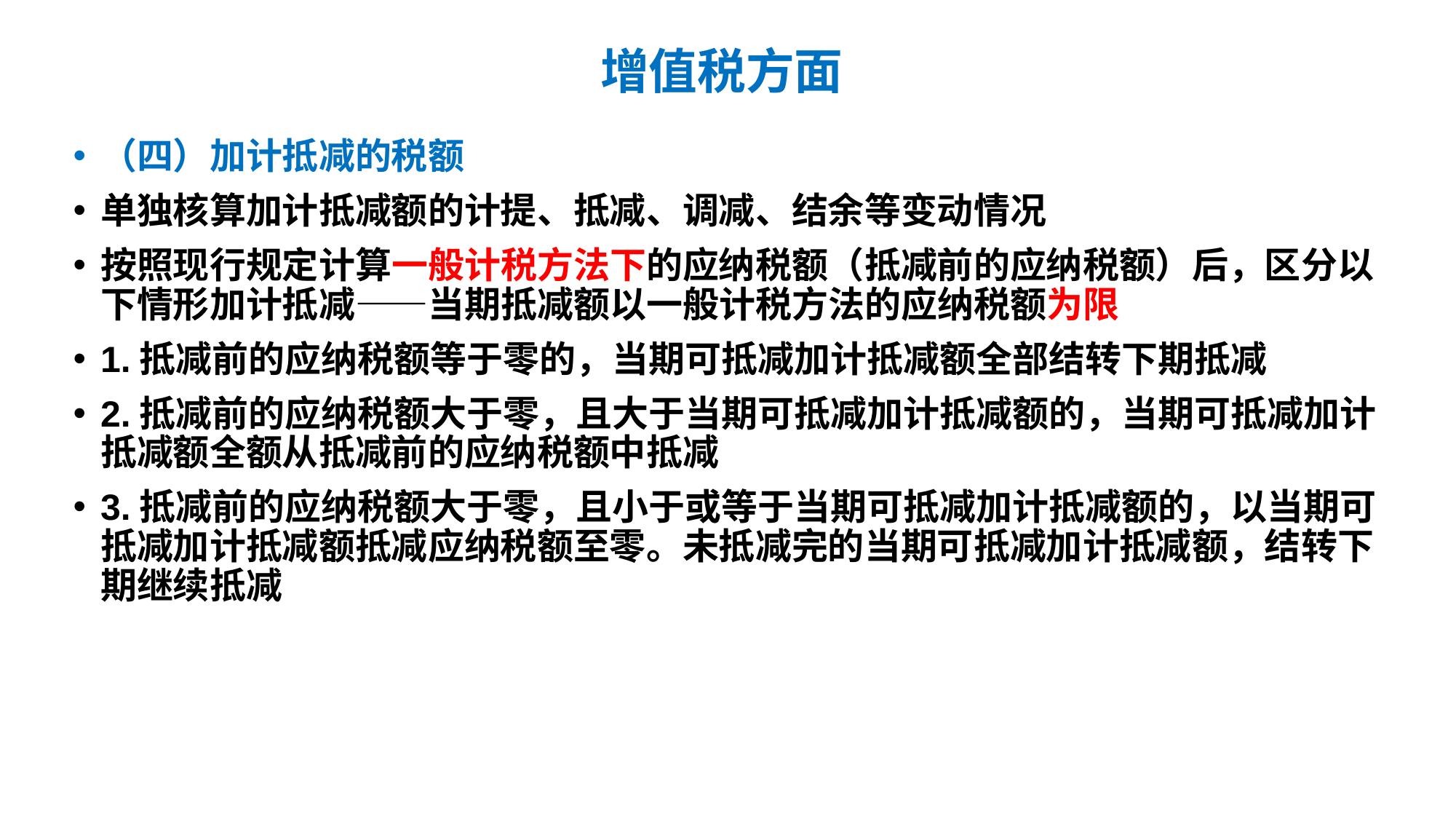

# 增值税方面
（四）加计抵减的税额
单独核算加计抵减额的计提、抵减、调减、结余等变动情况
按照现行规定计算一般计税方法下的应纳税额（抵减前的应纳税额）后，区分以下情形加计抵减——当期抵减额以一般计税方法的应纳税额为限
1.抵减前的应纳税额等于零的，当期可抵减加计抵减额全部结转下期抵减
2.抵减前的应纳税额大于零，且大于当期可抵减加计抵减额的，当期可抵减加计抵减额全额从抵减前的应纳税额中抵减
3.抵减前的应纳税额大于零，且小于或等于当期可抵减加计抵减额的，以当期可抵减加计抵减额抵减应纳税额至零。未抵减完的当期可抵减加计抵减额，结转下期继续抵减